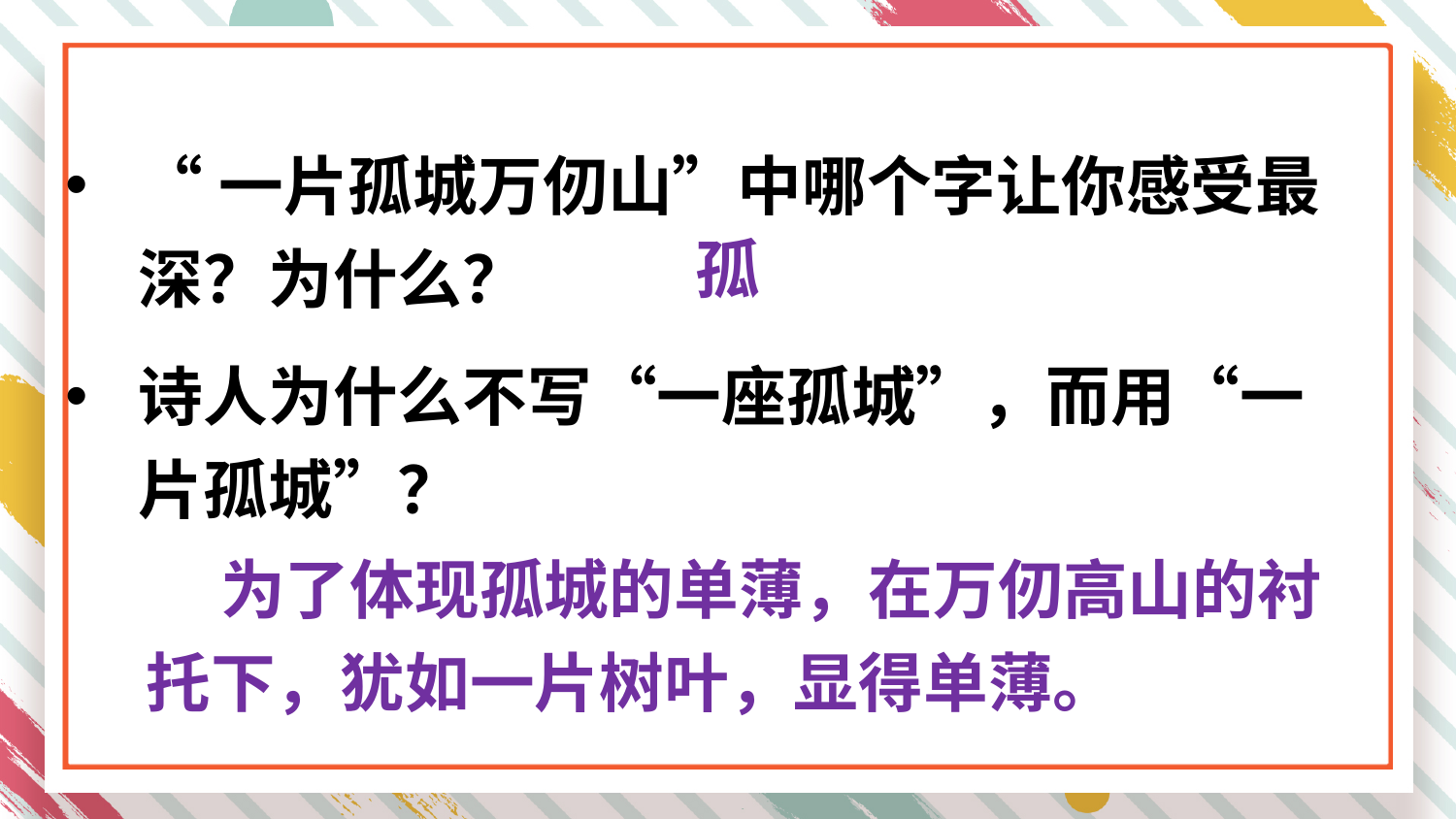

“一片孤城万仞山”中哪个字让你感受最深？为什么？
孤
诗人为什么不写“一座孤城”，而用“一片孤城”？
    为了体现孤城的单薄，在万仞高山的衬托下，犹如一片树叶，显得单薄。